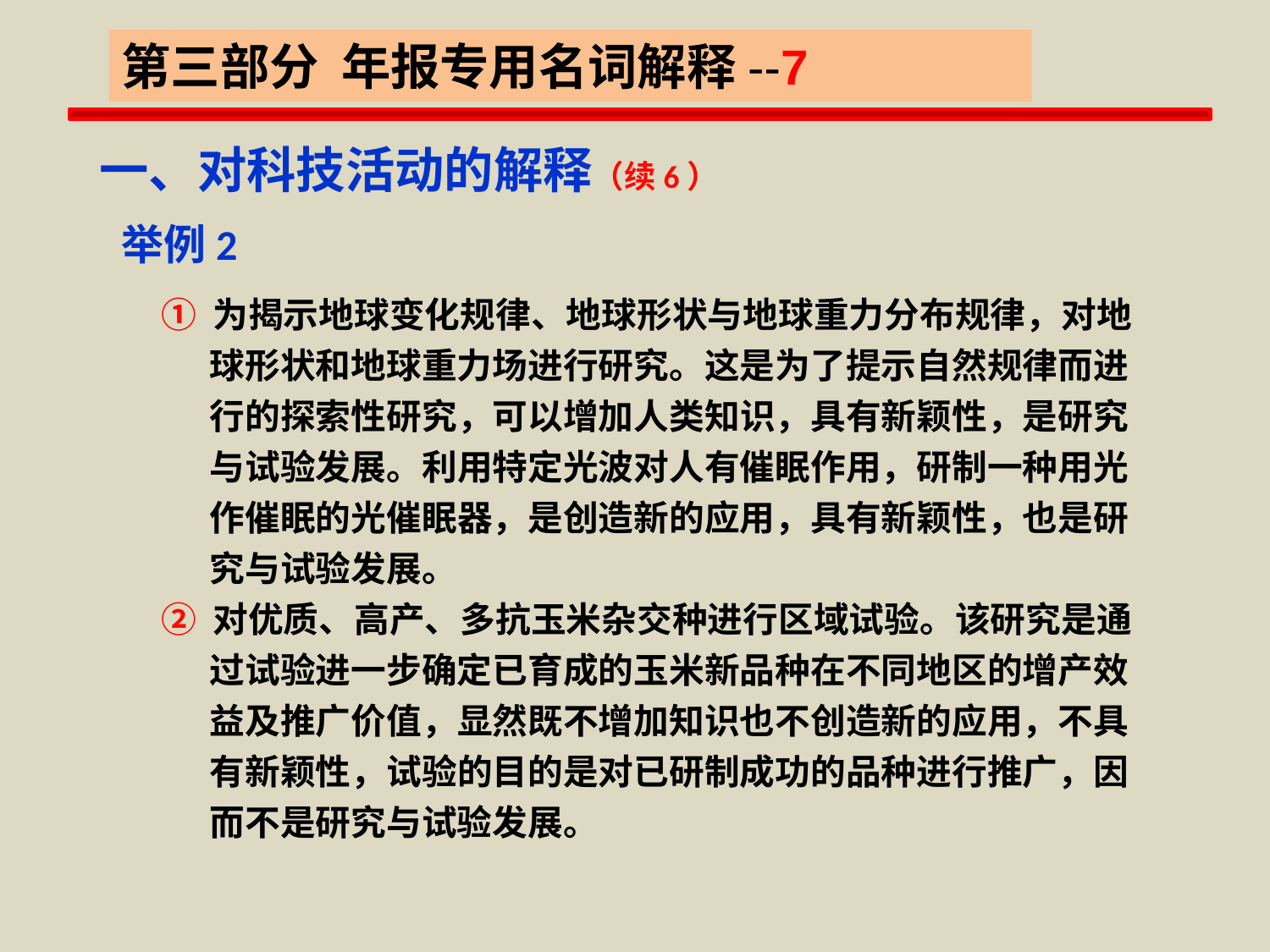

第三部分  年报专用名词解释--7

一、对科技活动的解释（续6）
  举例2
① 为揭示地球变化规律、地球形状与地球重力分布规律，对地
     球形状和地球重力场进行研究。这是为了提示自然规律而进
     行的探索性研究，可以增加人类知识，具有新颖性，是研究
     与试验发展。利用特定光波对人有催眠作用，研制一种用光
     作催眠的光催眠器，是创造新的应用，具有新颖性，也是研
     究与试验发展。
② 对优质、高产、多抗玉米杂交种进行区域试验。该研究是通
     过试验进一步确定已育成的玉米新品种在不同地区的增产效
     益及推广价值，显然既不增加知识也不创造新的应用，不具
     有新颖性，试验的目的是对已研制成功的品种进行推广，因
     而不是研究与试验发展。